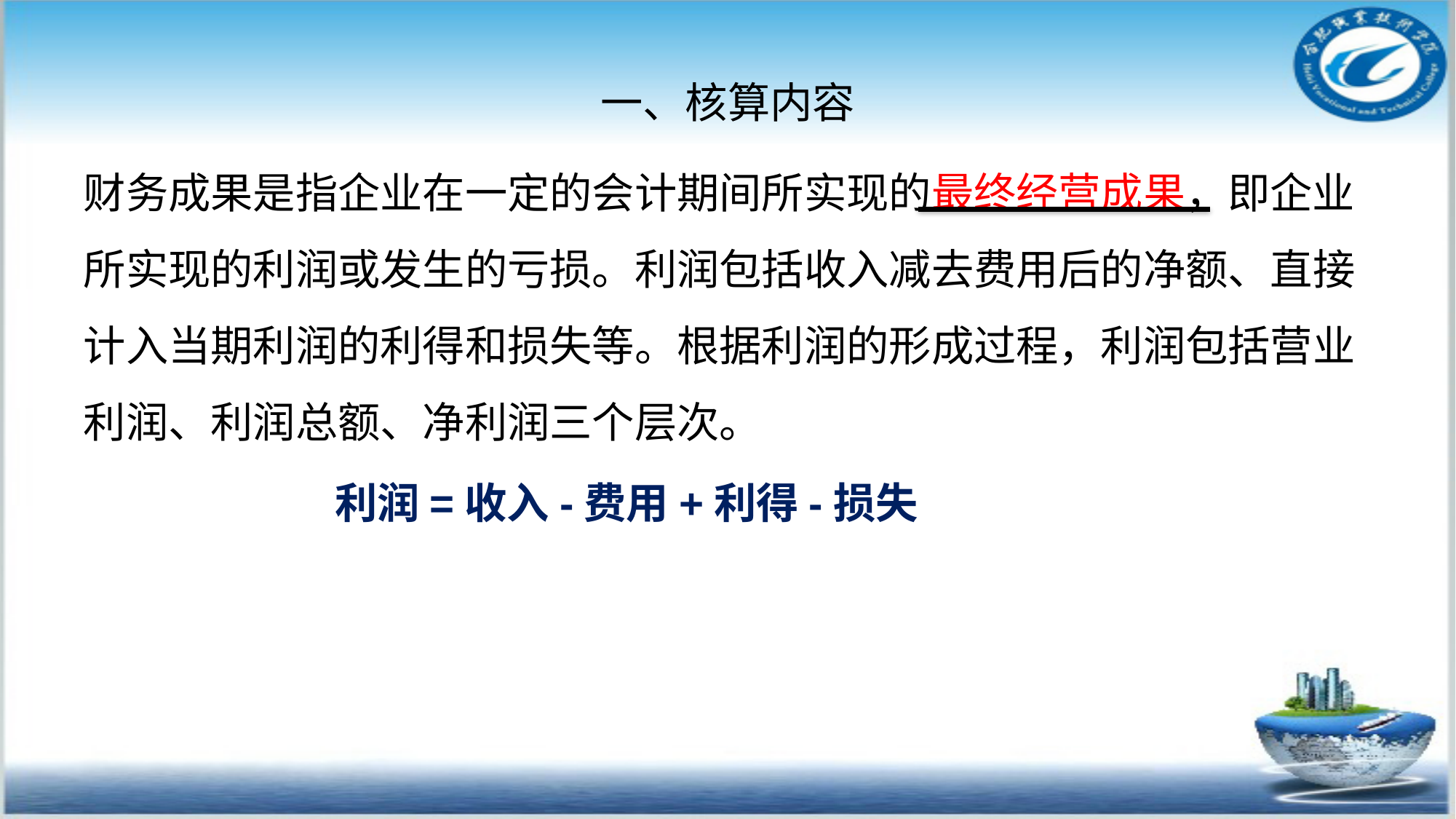

# 一、核算内容
财务成果是指企业在一定的会计期间所实现的最终经营成果，即企业所实现的利润或发生的亏损。利润包括收入减去费用后的净额、直接计入当期利润的利得和损失等。根据利润的形成过程，利润包括营业利润、利润总额、净利润三个层次。
                         利润=收入-费用+利得-损失